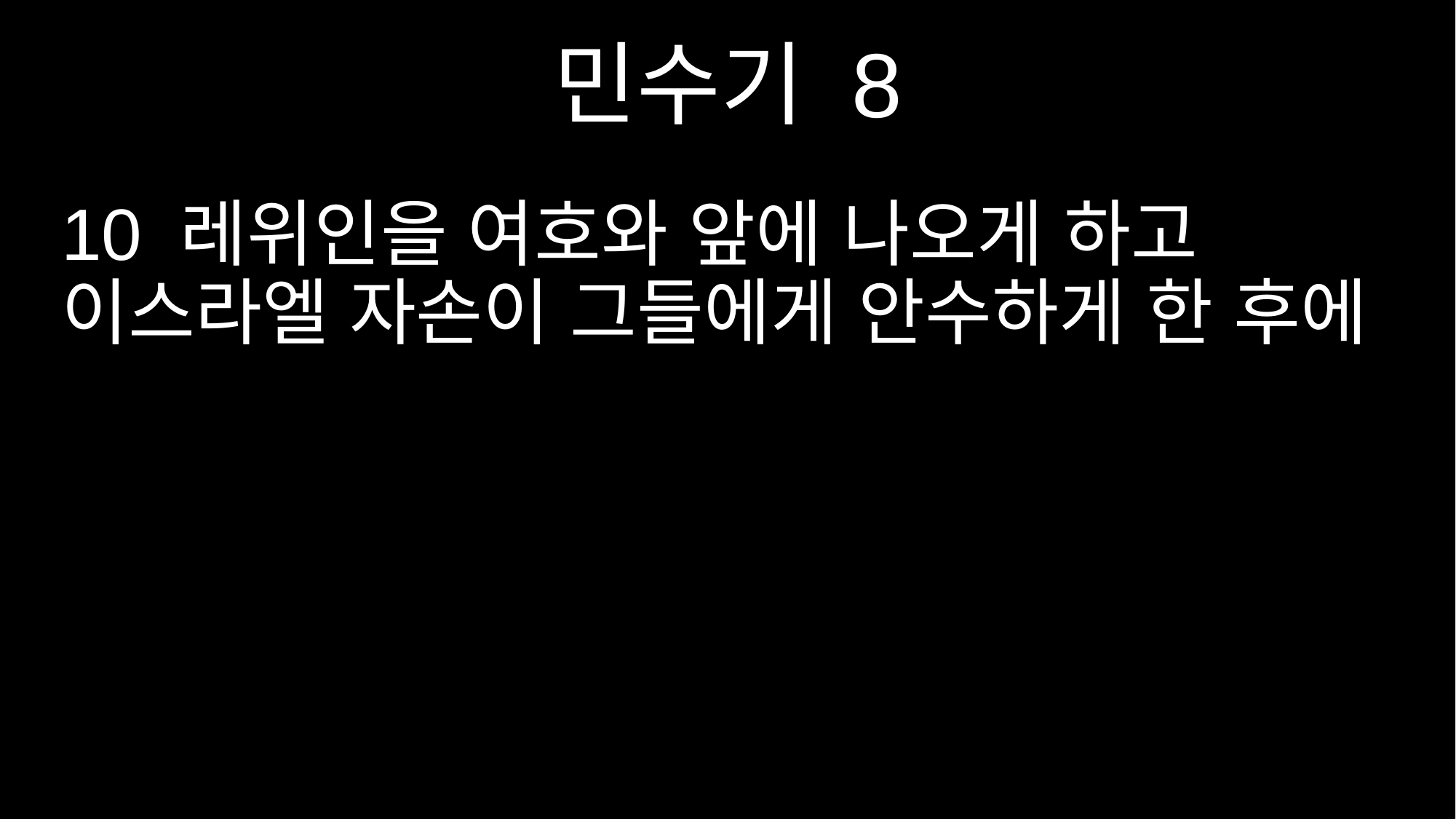

민수기 8
10 레위인을 여호와 앞에 나오게 하고 이스라엘 자손이 그들에게 안수하게 한 후에